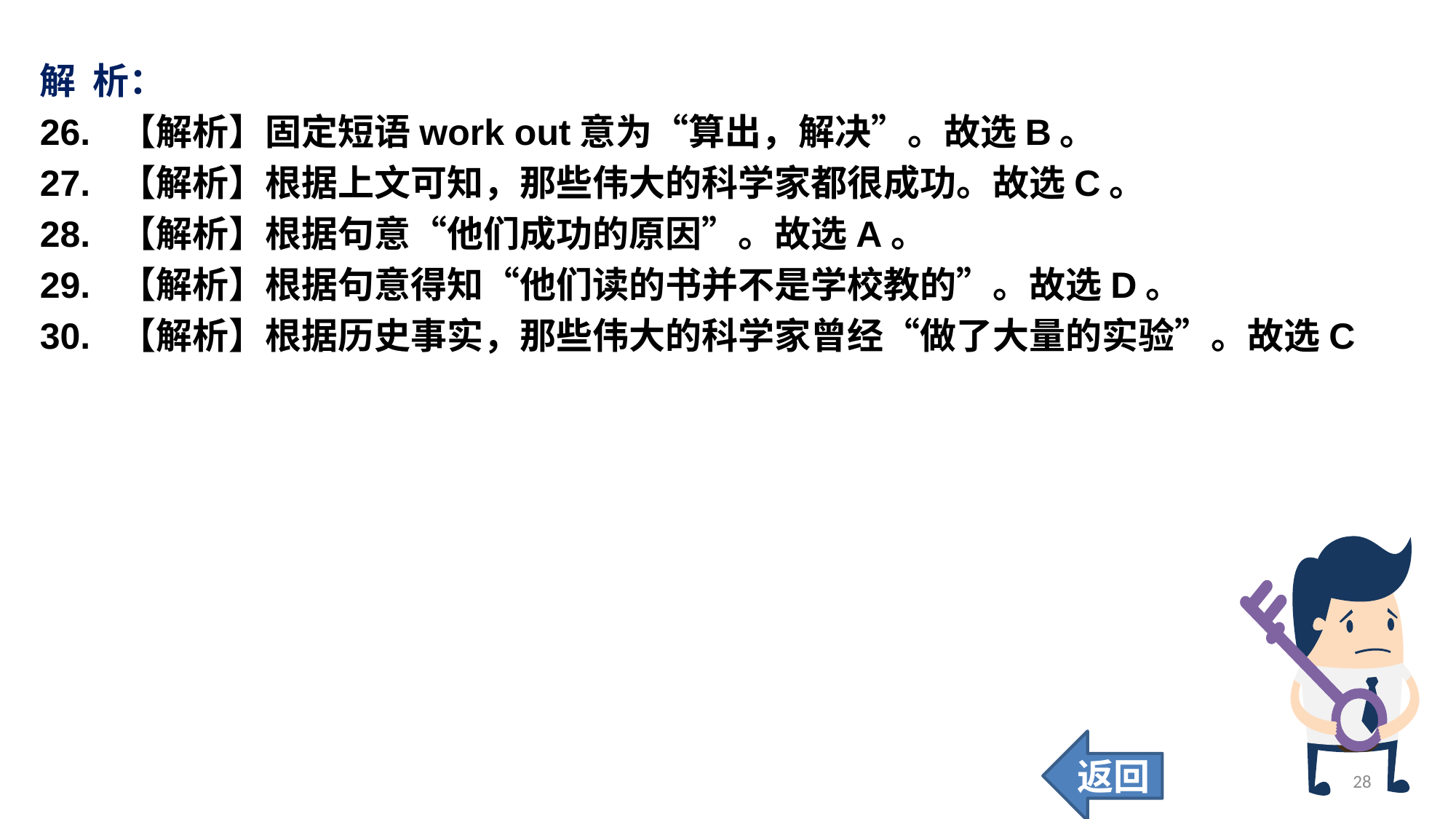

解  析：
26.  【解析】固定短语work out意为“算出，解决”。故选B。
27.  【解析】根据上文可知，那些伟大的科学家都很成功。故选C。
28.  【解析】根据句意“他们成功的原因”。故选A。
29.  【解析】根据句意得知“他们读的书并不是学校教的”。故选D。
30.  【解析】根据历史事实，那些伟大的科学家曾经“做了大量的实验”。故选C

返回
28